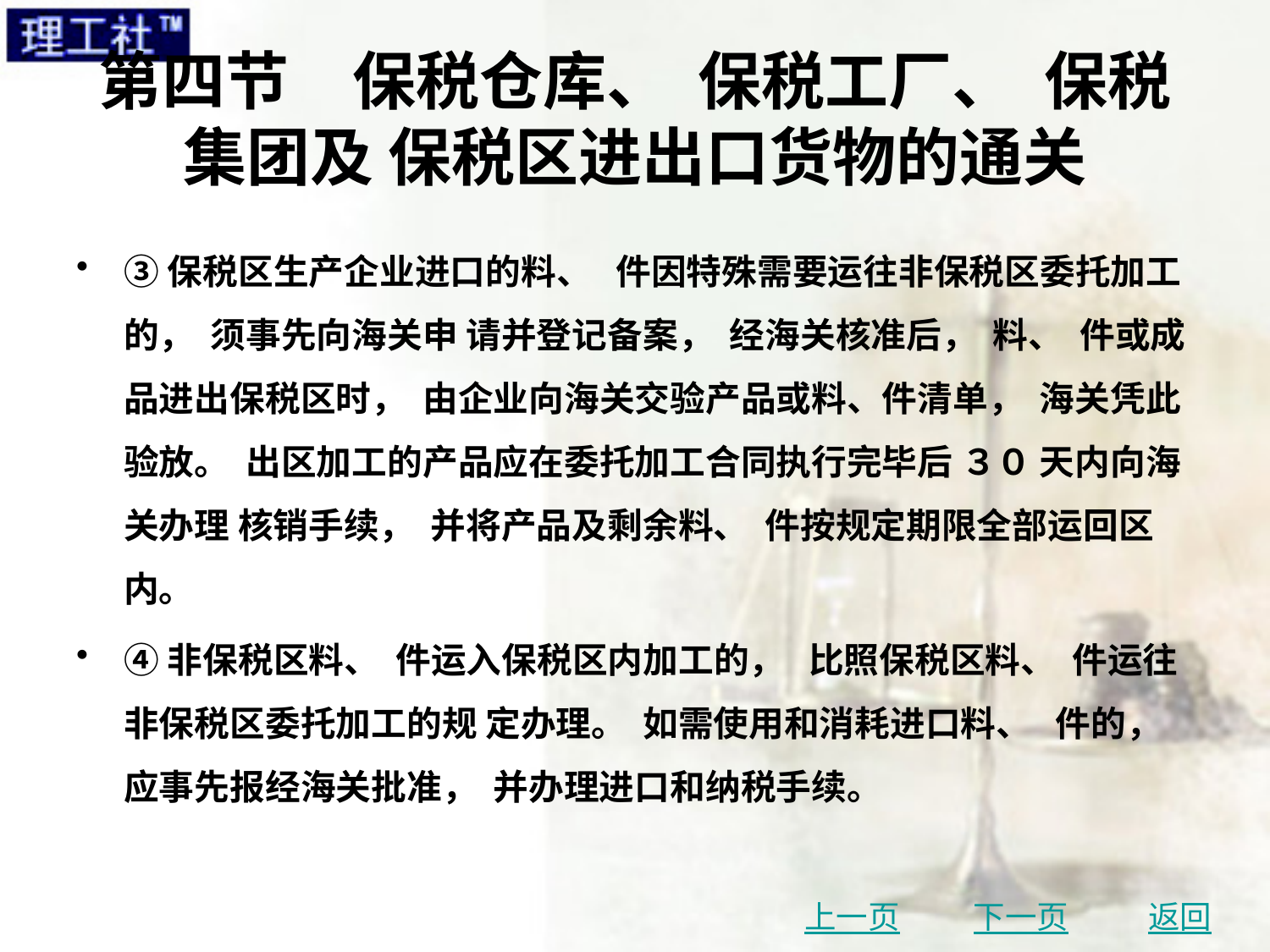

# 第四节　保税仓库、  保税工厂、  保税集团及 保税区进出口货物的通关
③保税区生产企业进口的料、   件因特殊需要运往非保税区委托加工的，  须事先向海关申 请并登记备案，  经海关核准后，  料、  件或成品进出保税区时，  由企业向海关交验产品或料、件清单，  海关凭此验放。  出区加工的产品应在委托加工合同执行完毕后 ３０ 天内向海关办理 核销手续，  并将产品及剩余料、  件按规定期限全部运回区内。
④非保税区料、  件运入保税区内加工的，   比照保税区料、  件运往非保税区委托加工的规 定办理。  如需使用和消耗进口料、   件的，  应事先报经海关批准，  并办理进口和纳税手续。

上一页
下一页
返回